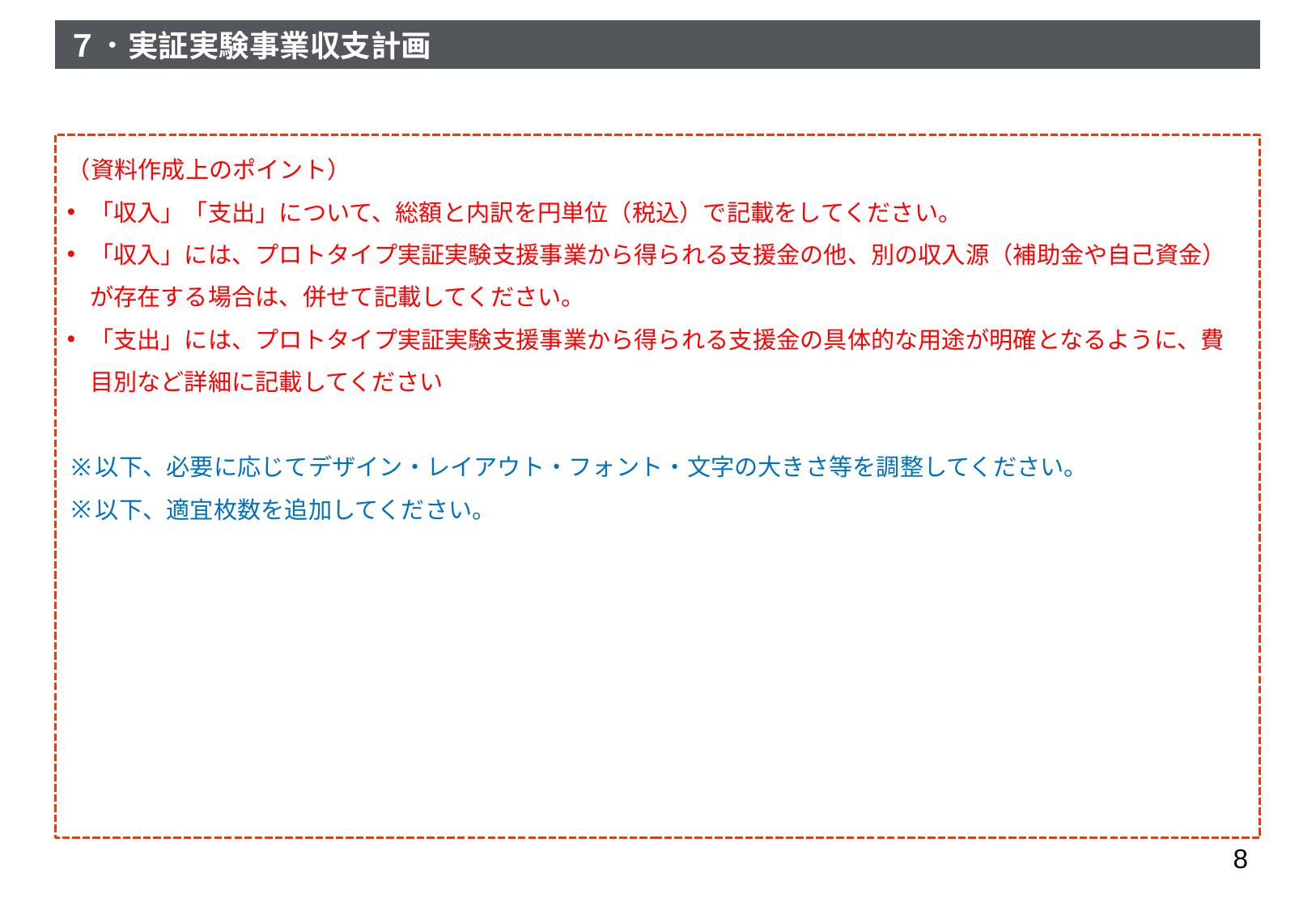

（資料作成上のポイント）
「収入」「支出」について、総額と内訳を円単位（税込）で記載をしてください。
「収入」には、プロトタイプ実証実験支援事業から得られる支援金の他、別の収入源（補助金や自己資金）が存在する場合は、併せて記載してください。
「支出」には、プロトタイプ実証実験支援事業から得られる支援金の具体的な用途が明確となるように、費目別など詳細に記載してください

以下、必要に応じてデザイン・レイアウト・フォント・文字の大きさ等を調整してください。
以下、適宜枚数を追加してください。